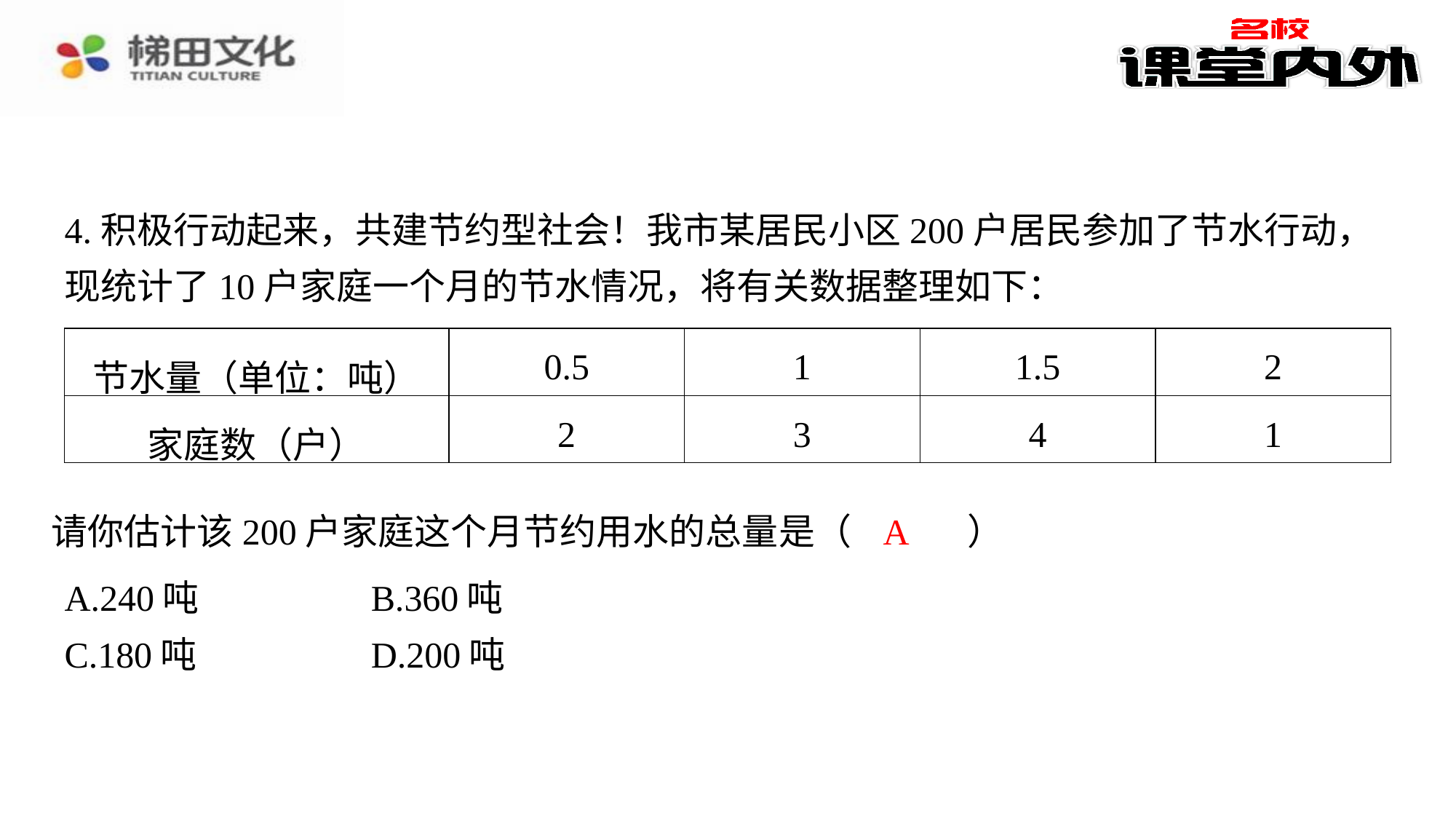

4.积极行动起来，共建节约型社会！我市某居民小区200户居民参加了节水行动，现统计了10户家庭一个月的节水情况，将有关数据整理如下：
| 节水量（单位：吨） | 0.5 | 1 | 1.5 | 2 |
| --- | --- | --- | --- | --- |
| 家庭数（户） | 2 | 3 | 4 | 1 |
A
请你估计该200户家庭这个月节约用水的总量是（　A　）
| A.240吨 | B.360吨 |
| --- | --- |
| C.180吨 | D.200吨 |